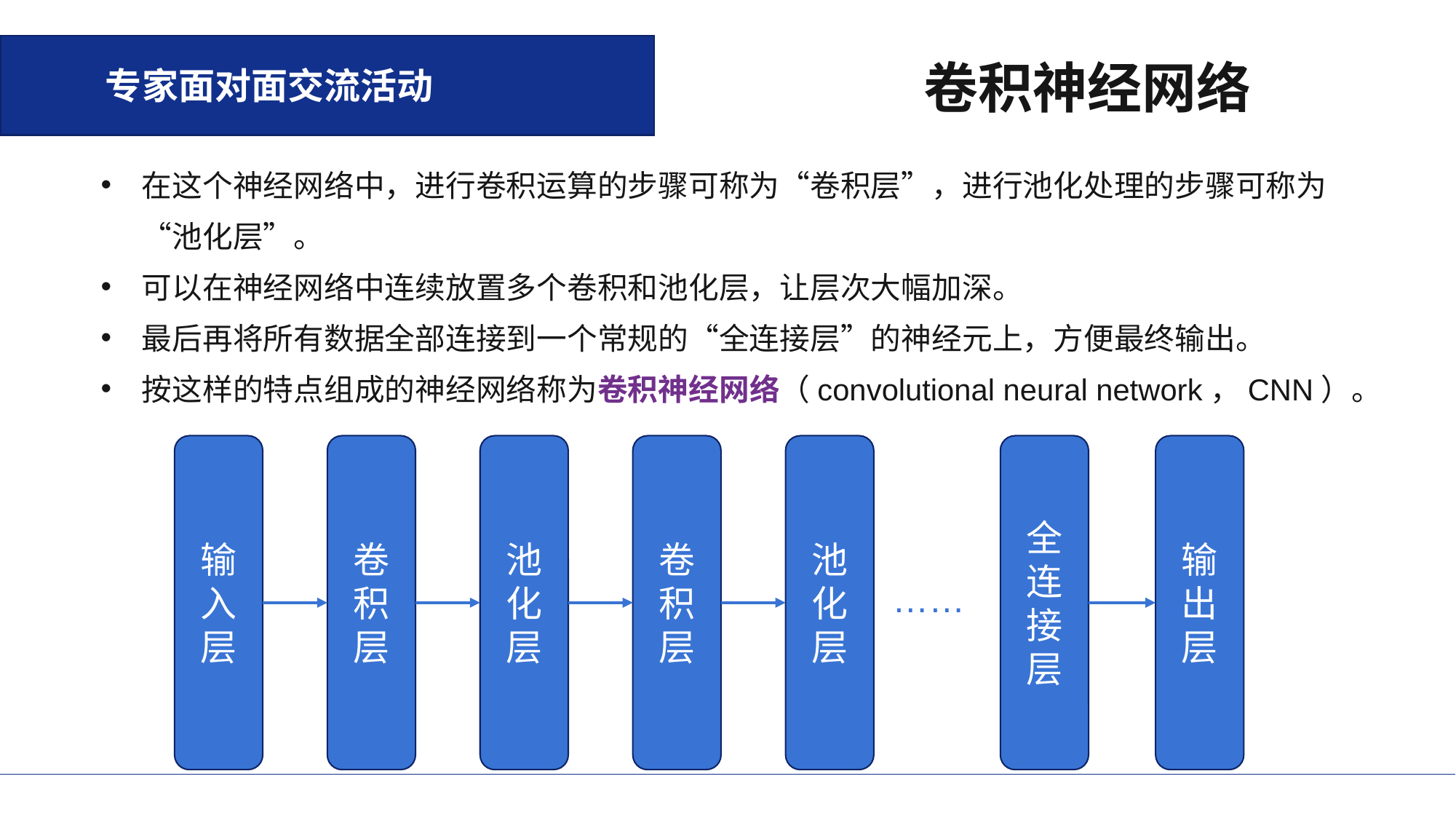

专家面对面交流活动
卷积神经网络
在这个神经网络中，进行卷积运算的步骤可称为“卷积层”，进行池化处理的步骤可称为“池化层”。
可以在神经网络中连续放置多个卷积和池化层，让层次大幅加深。
最后再将所有数据全部连接到一个常规的“全连接层”的神经元上，方便最终输出。
按这样的特点组成的神经网络称为卷积神经网络（convolutional neural network，CNN）。
输入层
卷积层
池化层
卷积层
池化层
全连接层
输出层
……